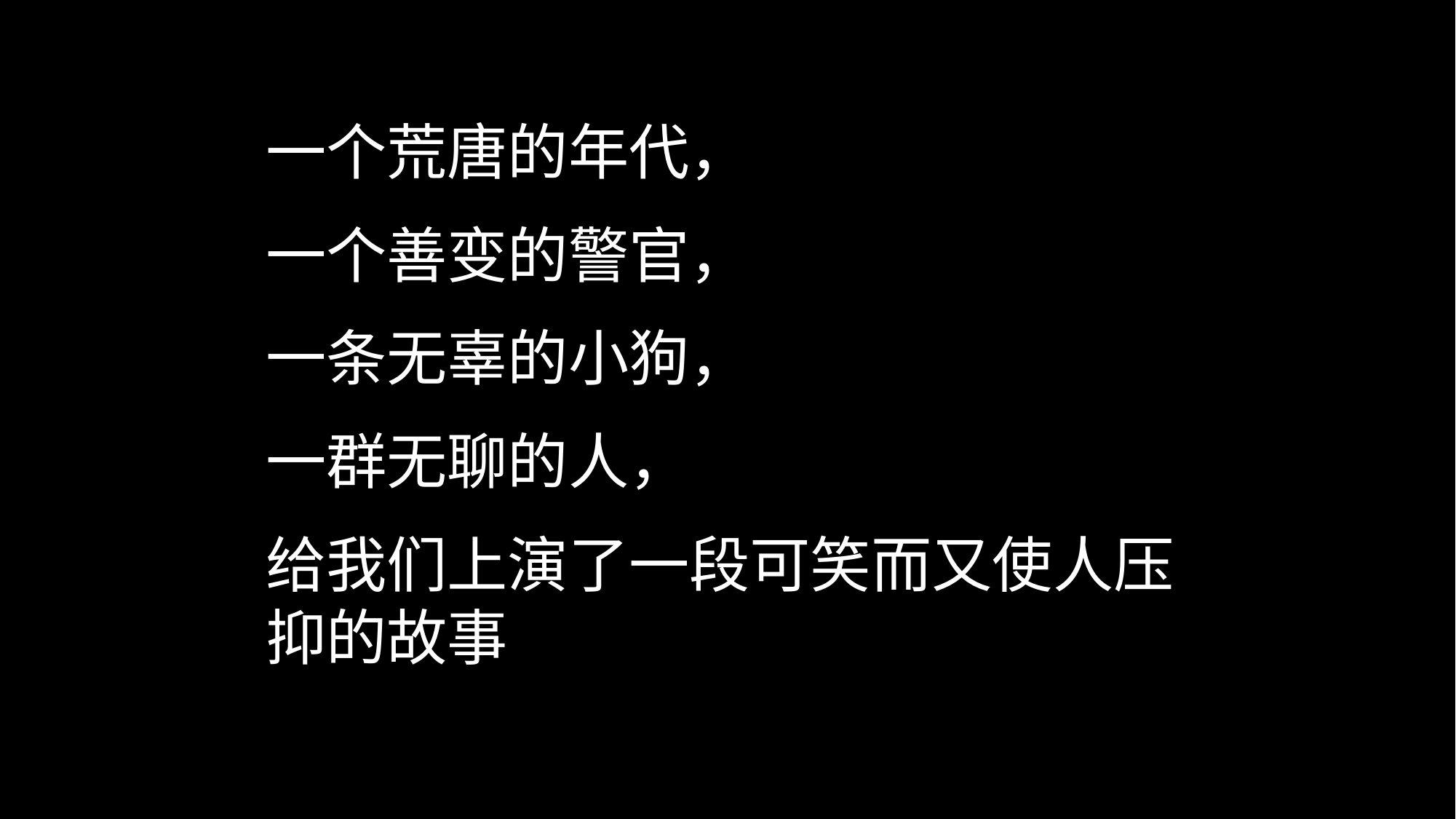

一个荒唐的年代，
一个善变的警官，
一条无辜的小狗，
一群无聊的人，
给我们上演了一段可笑而又使人压抑的故事